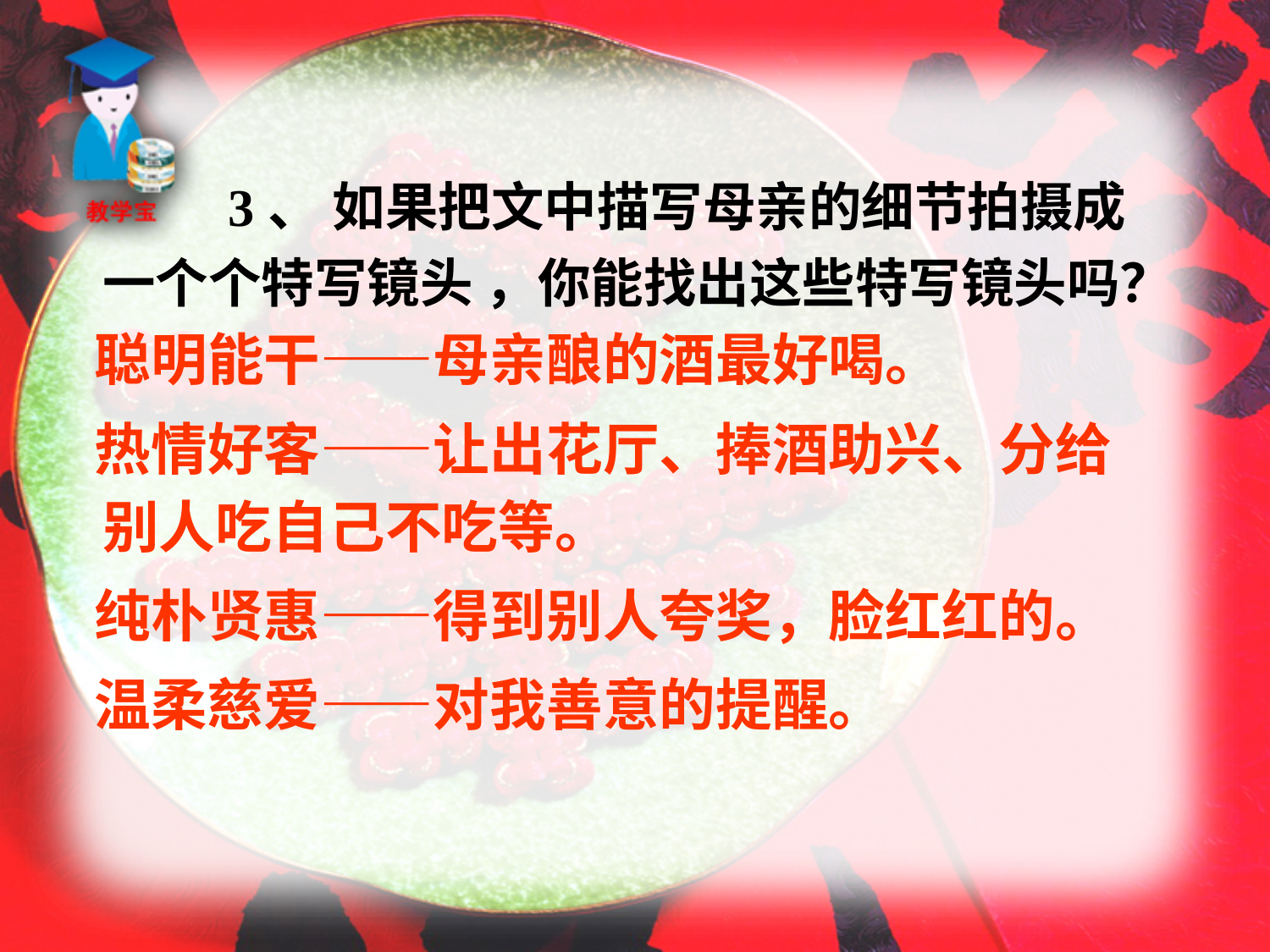

# 3、 如果把文中描写母亲的细节拍摄成一个个特写镜头 ，你能找出这些特写镜头吗？
  聪明能干——母亲酿的酒最好喝。
  热情好客——让出花厅、捧酒助兴、分给  别人吃自己不吃等。
  纯朴贤惠——得到别人夸奖，脸红红的。
  温柔慈爱——对我善意的提醒。